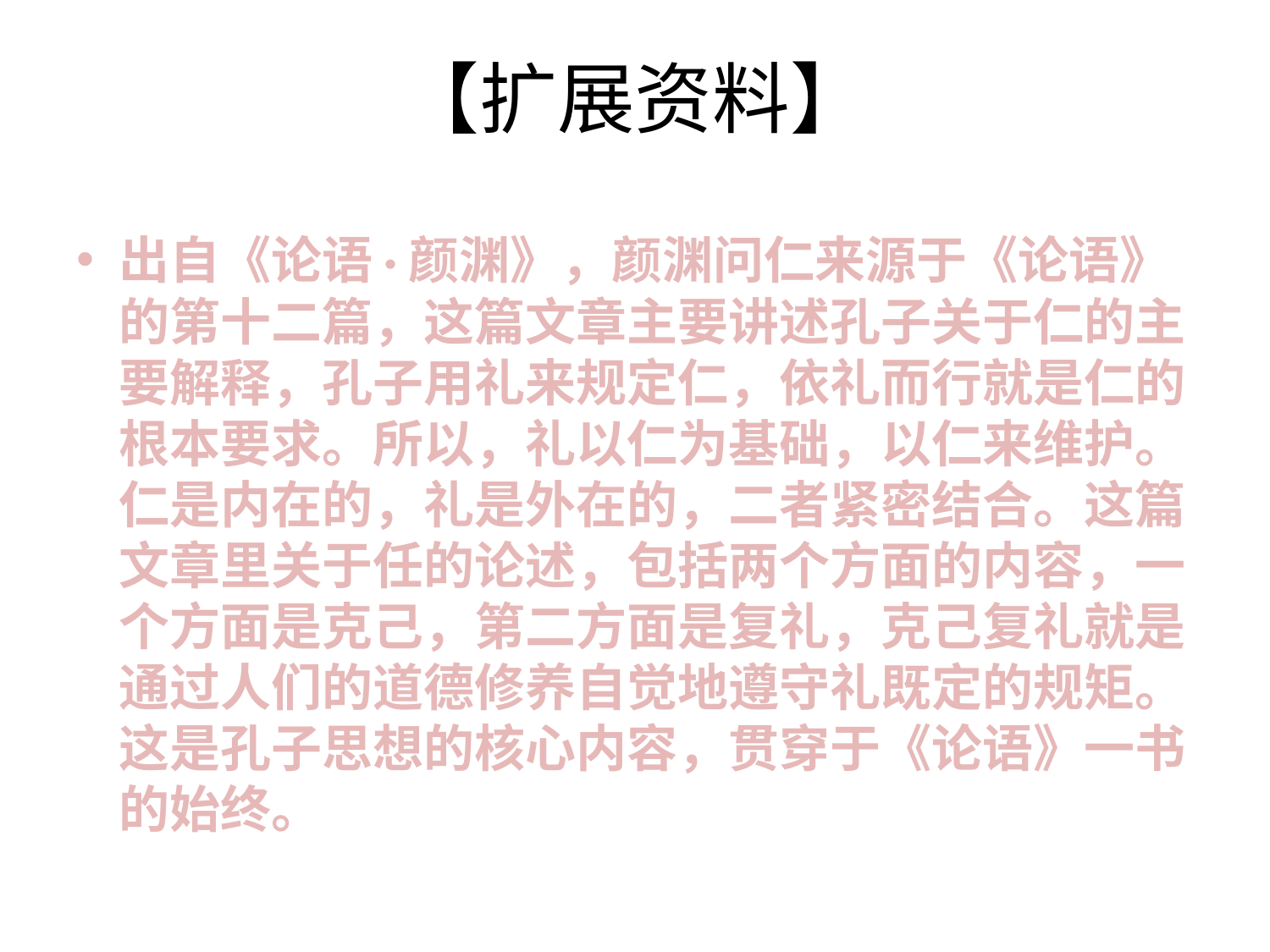

# 【扩展资料】
出自《论语·颜渊》，颜渊问仁来源于《论语》的第十二篇，这篇文章主要讲述孔子关于仁的主要解释，孔子用礼来规定仁，依礼而行就是仁的根本要求。所以，礼以仁为基础，以仁来维护。仁是内在的，礼是外在的，二者紧密结合。这篇文章里关于任的论述，包括两个方面的内容，一个方面是克己，第二方面是复礼，克己复礼就是通过人们的道德修养自觉地遵守礼既定的规矩。这是孔子思想的核心内容，贯穿于《论语》一书的始终。